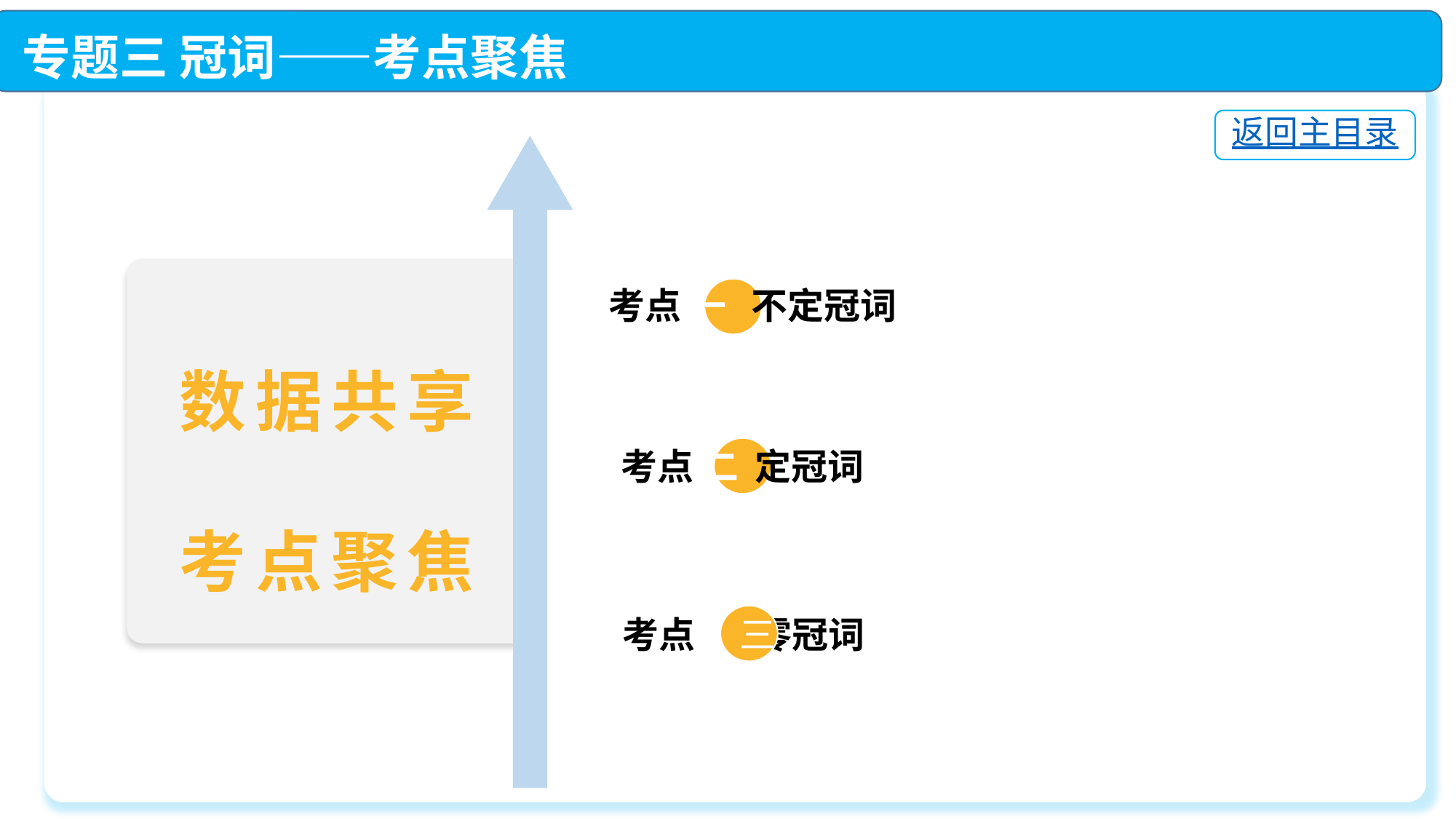

专题三 冠词——考点聚焦

返回主目录

  考点 一   不定冠词
  考点 二  定冠词
  考点 三  零冠词

数据共享
考点聚焦
三